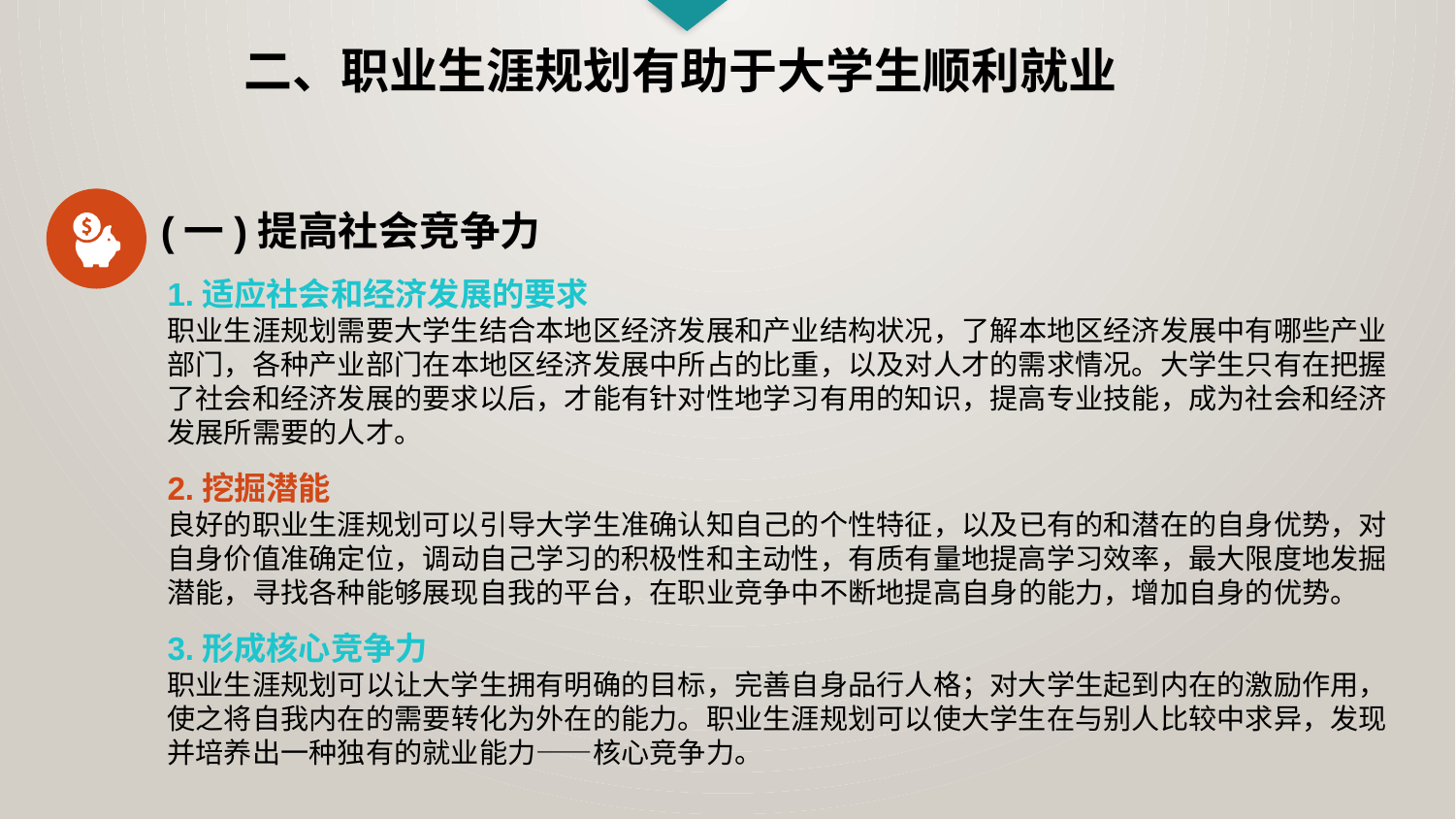

二、职业生涯规划有助于大学生顺利就业

(一)提高社会竞争力

1.适应社会和经济发展的要求
职业生涯规划需要大学生结合本地区经济发展和产业结构状况，了解本地区经济发展中有哪些产业部门，各种产业部门在本地区经济发展中所占的比重，以及对人才的需求情况。大学生只有在把握了社会和经济发展的要求以后，才能有针对性地学习有用的知识，提高专业技能，成为社会和经济发展所需要的人才。
2.挖掘潜能
良好的职业生涯规划可以引导大学生准确认知自己的个性特征，以及已有的和潜在的自身优势，对自身价值准确定位，调动自己学习的积极性和主动性，有质有量地提高学习效率，最大限度地发掘潜能，寻找各种能够展现自我的平台，在职业竞争中不断地提高自身的能力，增加自身的优势。
3.形成核心竞争力
职业生涯规划可以让大学生拥有明确的目标，完善自身品行人格；对大学生起到内在的激励作用，使之将自我内在的需要转化为外在的能力。职业生涯规划可以使大学生在与别人比较中求异，发现并培养出一种独有的就业能力——核心竞争力。
76